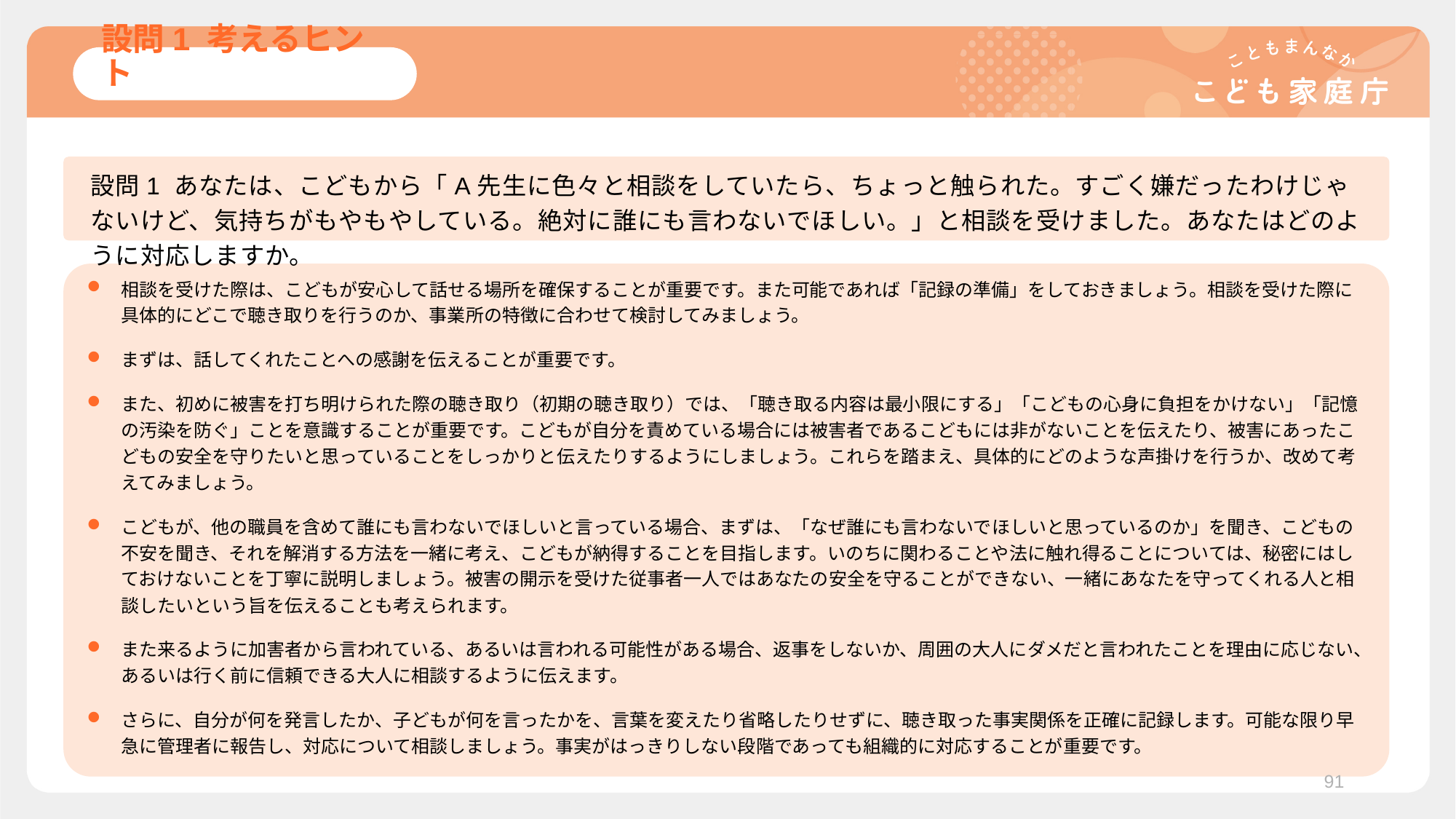

# 設問1 考えるヒント

設問1 あなたは、こどもから「A先生に色々と相談をしていたら、ちょっと触られた。すごく嫌だったわけじゃないけど、気持ちがもやもやしている。絶対に誰にも言わないでほしい。」と相談を受けました。あなたはどのように対応しますか。

相談を受けた際は、こどもが安心して話せる場所を確保することが重要です。また可能であれば「記録の準備」をしておきましょう。相談を受けた際に具体的にどこで聴き取りを行うのか、事業所の特徴に合わせて検討してみましょう。
まずは、話してくれたことへの感謝を伝えることが重要です。
また、初めに被害を打ち明けられた際の聴き取り（初期の聴き取り）では、「聴き取る内容は最小限にする」「こどもの心身に負担をかけない」「記憶の汚染を防ぐ」ことを意識することが重要です。こどもが自分を責めている場合には被害者であるこどもには非がないことを伝えたり、被害にあったこどもの安全を守りたいと思っていることをしっかりと伝えたりするようにしましょう。これらを踏まえ、具体的にどのような声掛けを行うか、改めて考えてみましょう。
こどもが、他の職員を含めて誰にも言わないでほしいと言っている場合、まずは、「なぜ誰にも言わないでほしいと思っているのか」を聞き、こどもの不安を聞き、それを解消する方法を一緒に考え、こどもが納得することを目指します。いのちに関わることや法に触れ得ることについては、秘密にはしておけないことを丁寧に説明しましょう。被害の開示を受けた従事者一人ではあなたの安全を守ることができない、一緒にあなたを守ってくれる人と相談したいという旨を伝えることも考えられます。
また来るように加害者から言われている、あるいは言われる可能性がある場合、返事をしないか、周囲の大人にダメだと言われたことを理由に応じない、あるいは行く前に信頼できる大人に相談するように伝えます。
さらに、自分が何を発言したか、子どもが何を言ったかを、言葉を変えたり省略したりせずに、聴き取った事実関係を正確に記録します。可能な限り早急に管理者に報告し、対応について相談しましょう。事実がはっきりしない段階であっても組織的に対応することが重要です。
91